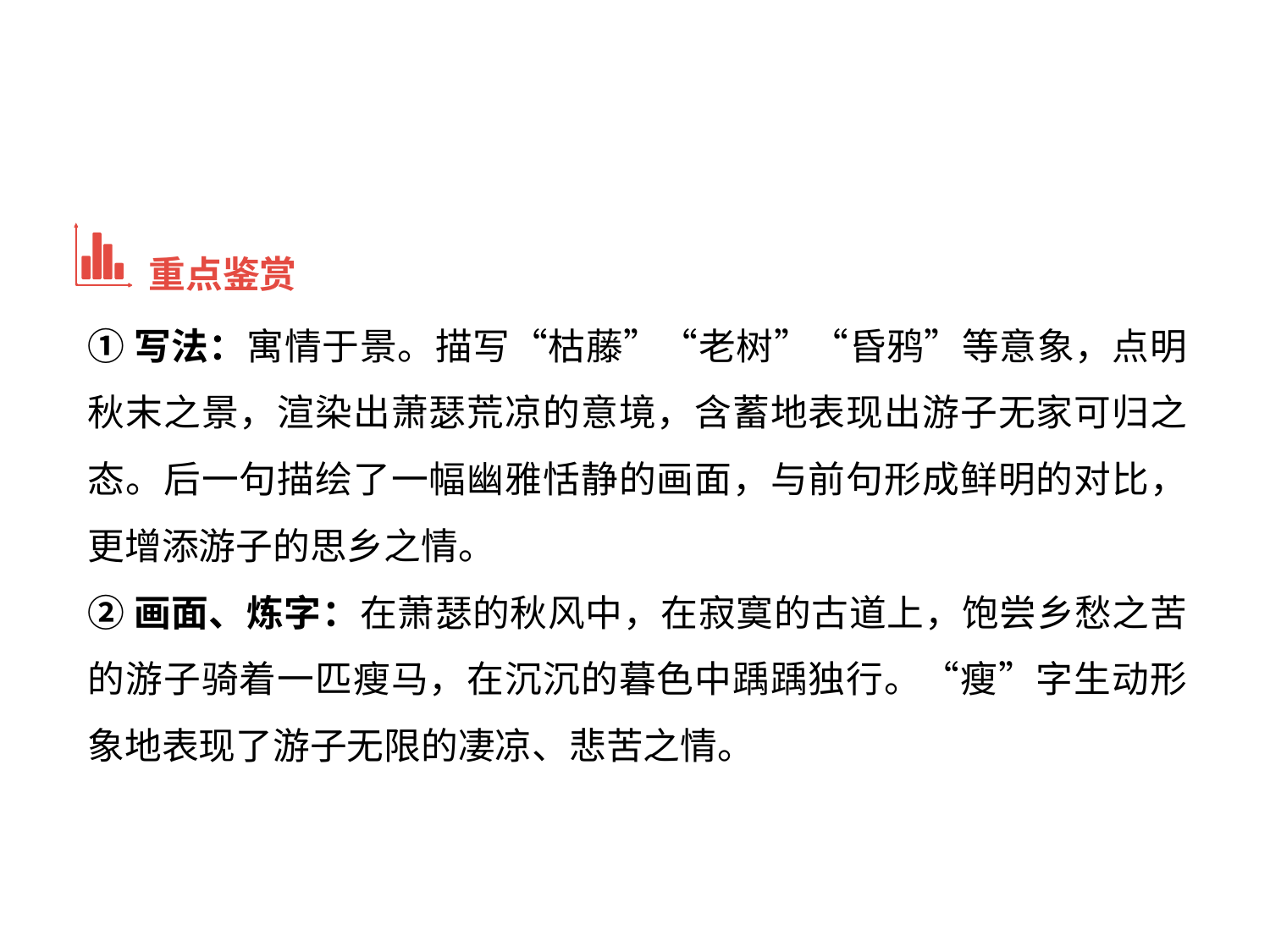

重点鉴赏
①写法：寓情于景。描写“枯藤”“老树”“昏鸦”等意象，点明秋末之景，渲染出萧瑟荒凉的意境，含蓄地表现出游子无家可归之态。后一句描绘了一幅幽雅恬静的画面，与前句形成鲜明的对比，更增添游子的思乡之情。
②画面、炼字：在萧瑟的秋风中，在寂寞的古道上，饱尝乡愁之苦的游子骑着一匹瘦马，在沉沉的暮色中踽踽独行。“瘦”字生动形象地表现了游子无限的凄凉、悲苦之情。